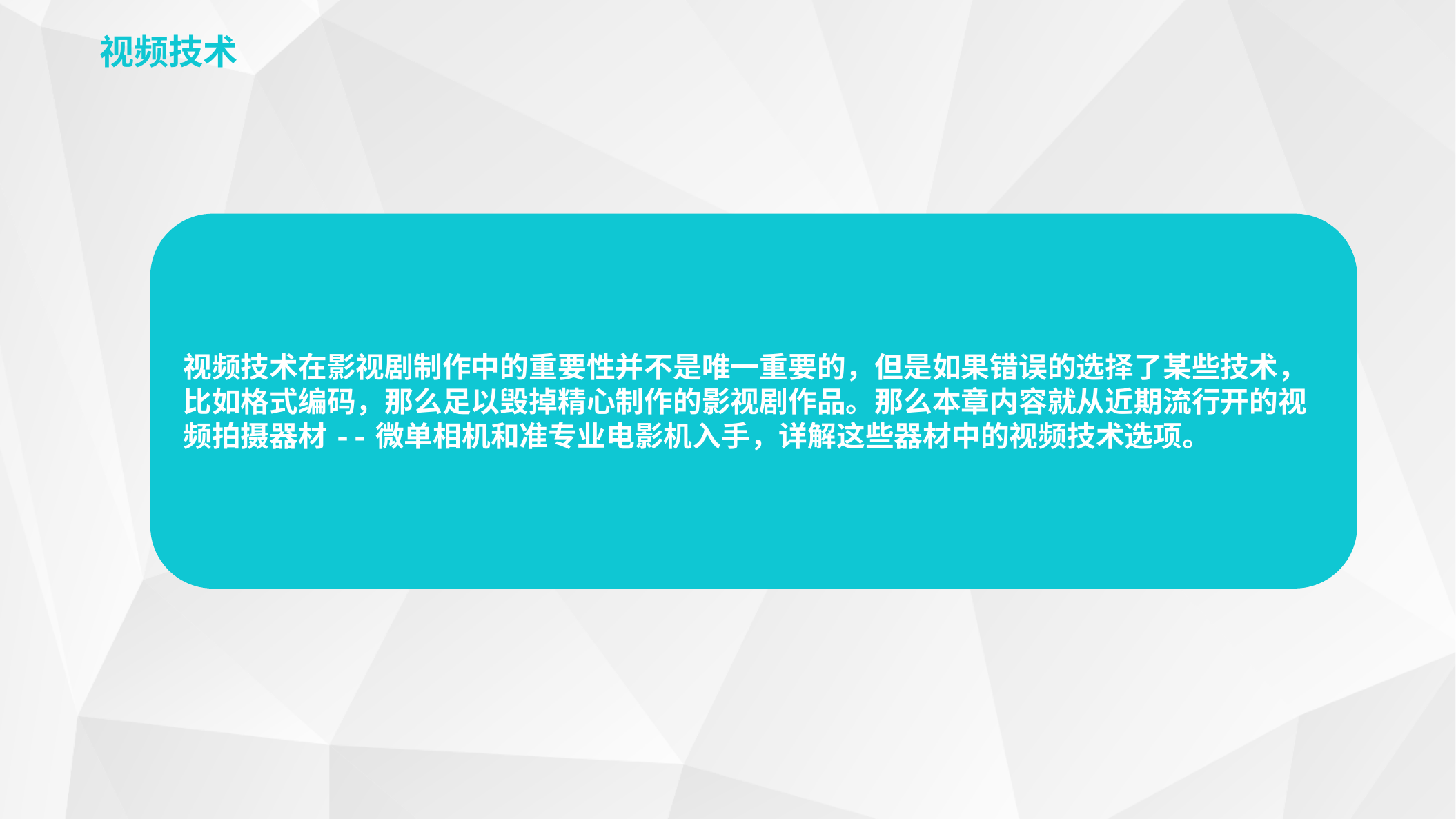

视频技术
视频技术在影视剧制作中的重要性并不是唯一重要的，但是如果错误的选择了某些技术，比如格式编码，那么足以毁掉精心制作的影视剧作品。那么本章内容就从近期流行开的视频拍摄器材--微单相机和准专业电影机入手，详解这些器材中的视频技术选项。